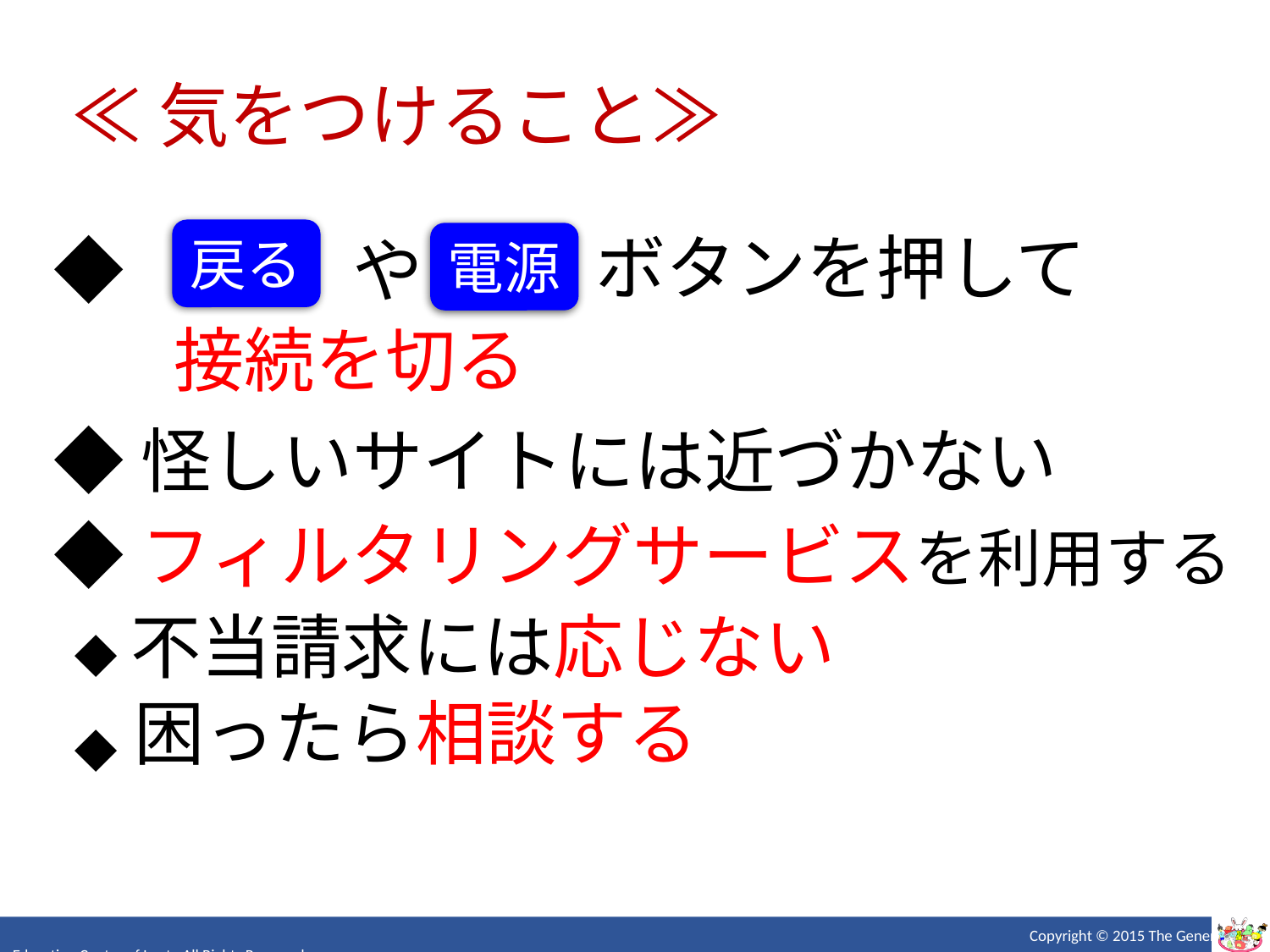

≪気をつけること≫
ボタンを押して
◆　　　や

◆怪しいサイトには近づかない
◆フィルタリングサービスを利用する
◆
◆

戻る

電源
接続を切る
不当請求には応じない
困ったら相談する